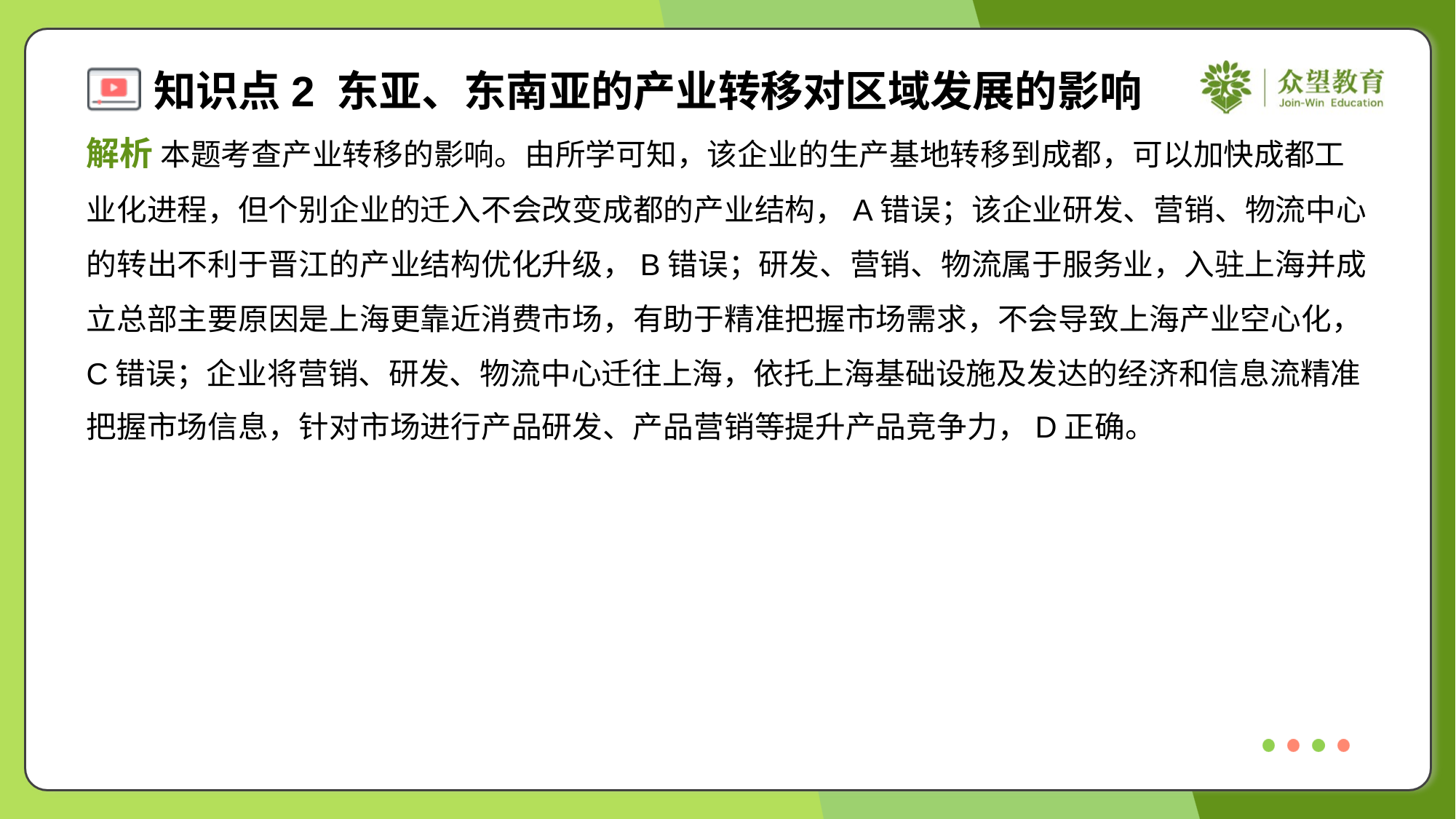

解析 本题考查产业转移的影响。由所学可知，该企业的生产基地转移到成都，可以加快成都工
业化进程，但个别企业的迁入不会改变成都的产业结构，A错误；该企业研发、营销、物流中心
的转出不利于晋江的产业结构优化升级，B错误；研发、营销、物流属于服务业，入驻上海并成
立总部主要原因是上海更靠近消费市场，有助于精准把握市场需求，不会导致上海产业空心化，
C错误；企业将营销、研发、物流中心迁往上海，依托上海基础设施及发达的经济和信息流精准
把握市场信息，针对市场进行产品研发、产品营销等提升产品竞争力，D正确。